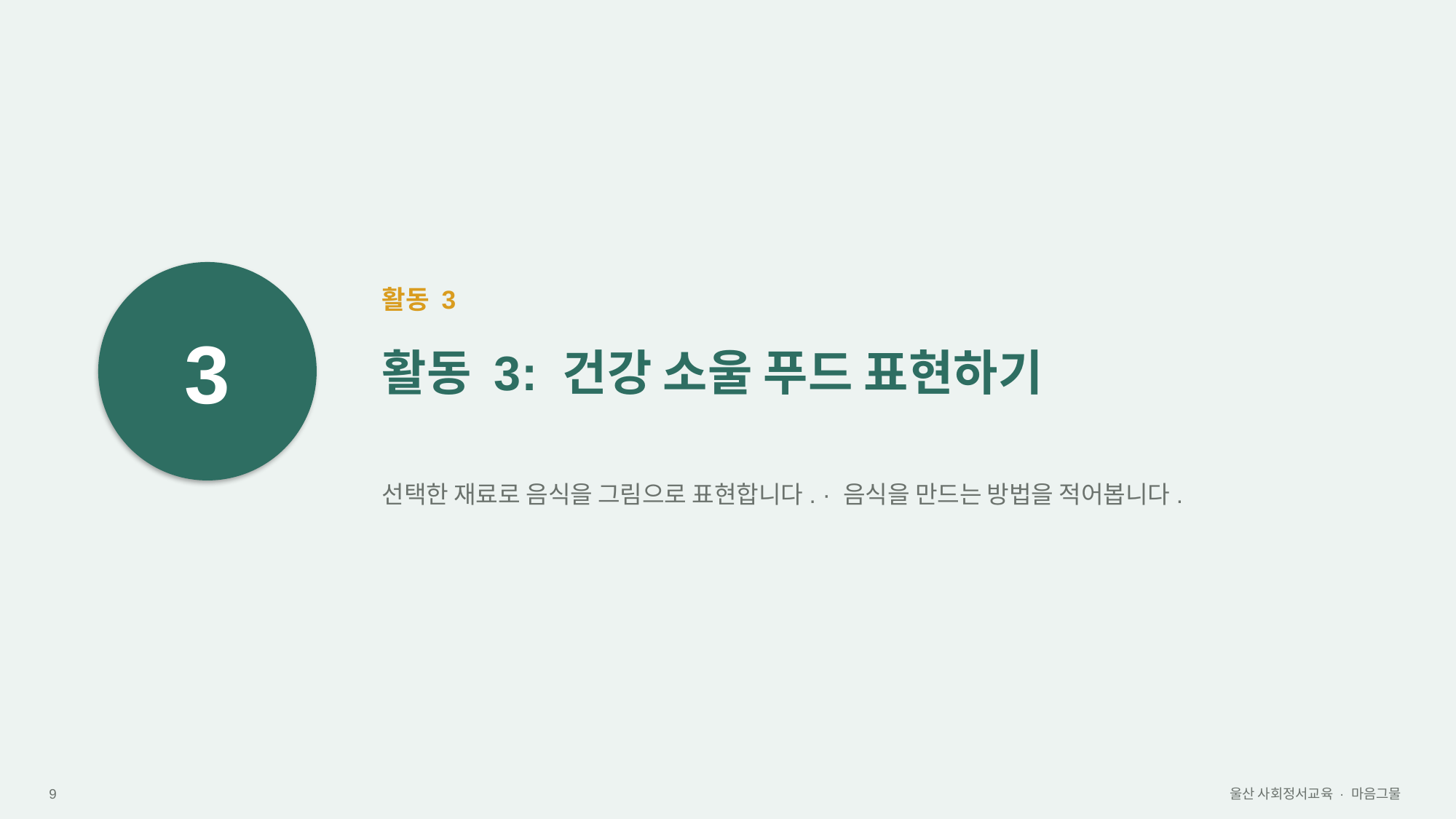

3
활동 3
활동 3: 건강 소울 푸드 표현하기
선택한 재료로 음식을 그림으로 표현합니다. · 음식을 만드는 방법을 적어봅니다.
9
울산 사회정서교육 · 마음그물